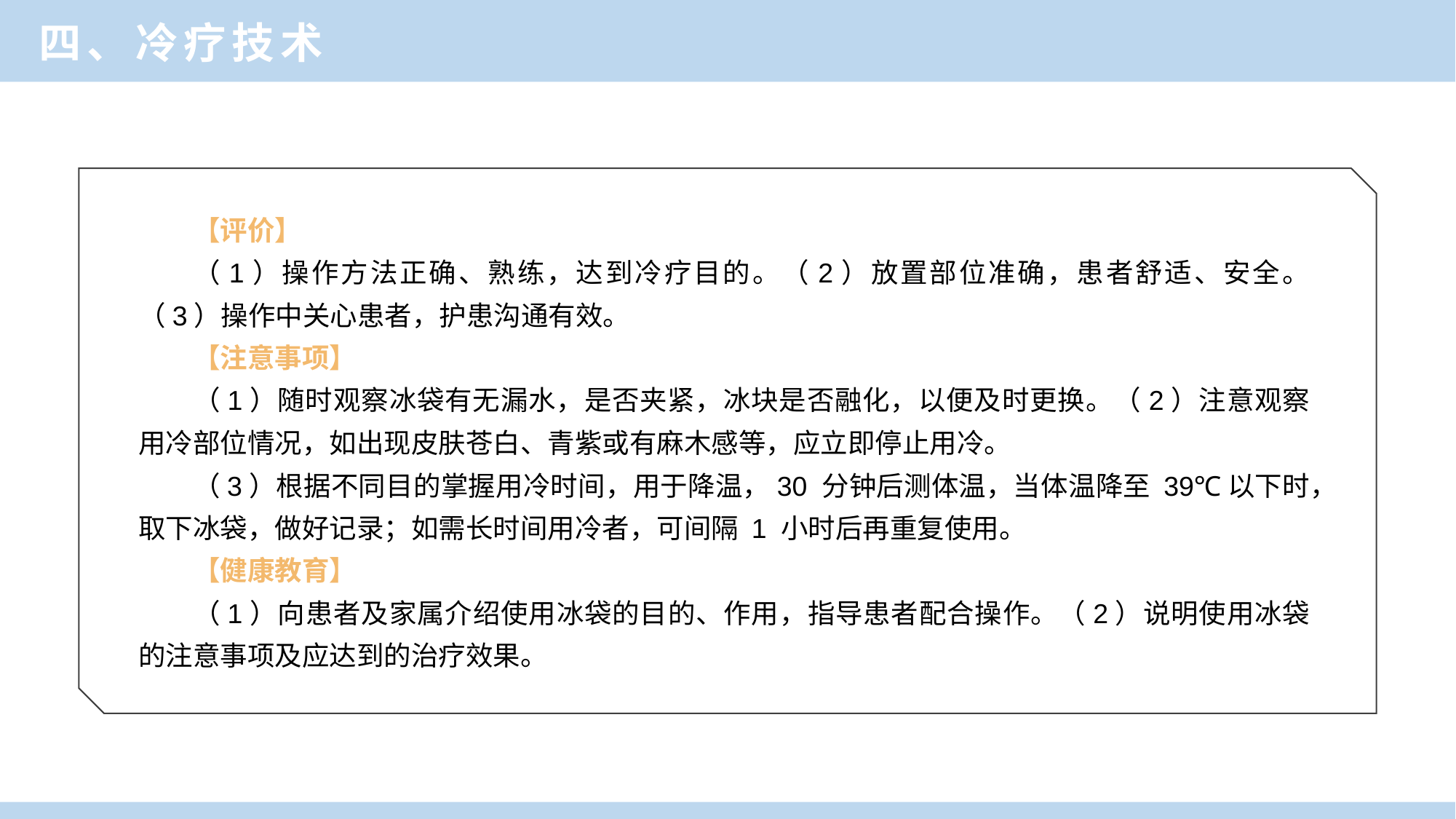

四、冷疗技术

【评价】
（1）操作方法正确、熟练，达到冷疗目的。（2）放置部位准确，患者舒适、安全。（3）操作中关心患者，护患沟通有效。
【注意事项】
（1）随时观察冰袋有无漏水，是否夹紧，冰块是否融化，以便及时更换。（2）注意观察用冷部位情况，如出现皮肤苍白、青紫或有麻木感等，应立即停止用冷。
（3）根据不同目的掌握用冷时间，用于降温，30 分钟后测体温，当体温降至 39℃以下时，取下冰袋，做好记录；如需长时间用冷者，可间隔 1 小时后再重复使用。
【健康教育】
（1）向患者及家属介绍使用冰袋的目的、作用，指导患者配合操作。（2）说明使用冰袋的注意事项及应达到的治疗效果。